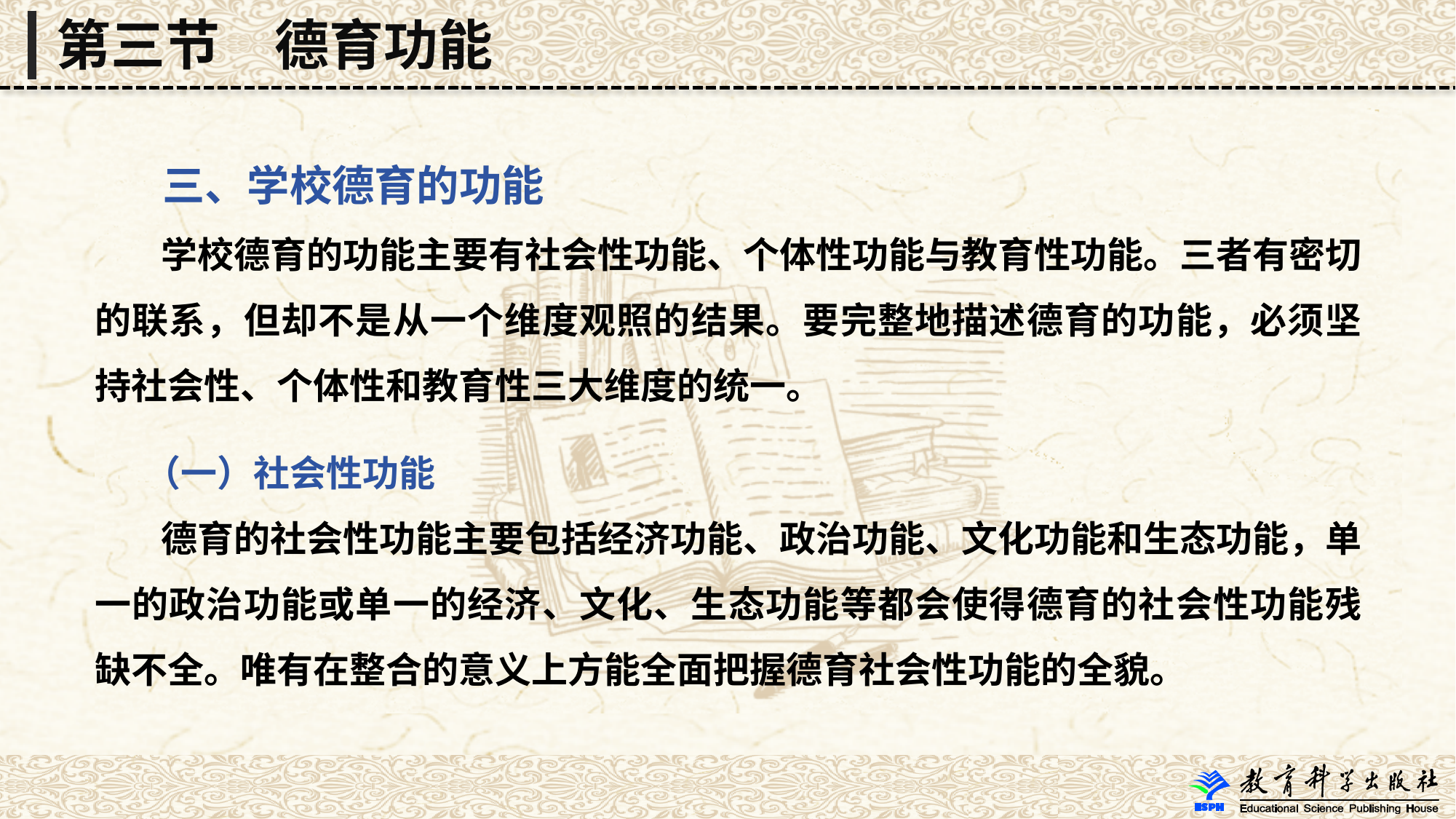

第三节　德育功能
      三、学校德育的功能
       学校德育的功能主要有社会性功能、个体性功能与教育性功能。三者有密切的联系，但却不是从一个维度观照的结果。要完整地描述德育的功能，必须坚持社会性、个体性和教育性三大维度的统一。

     （一）社会性功能
       德育的社会性功能主要包括经济功能、政治功能、文化功能和生态功能，单一的政治功能或单一的经济、文化、生态功能等都会使得德育的社会性功能残缺不全。唯有在整合的意义上方能全面把握德育社会性功能的全貌。